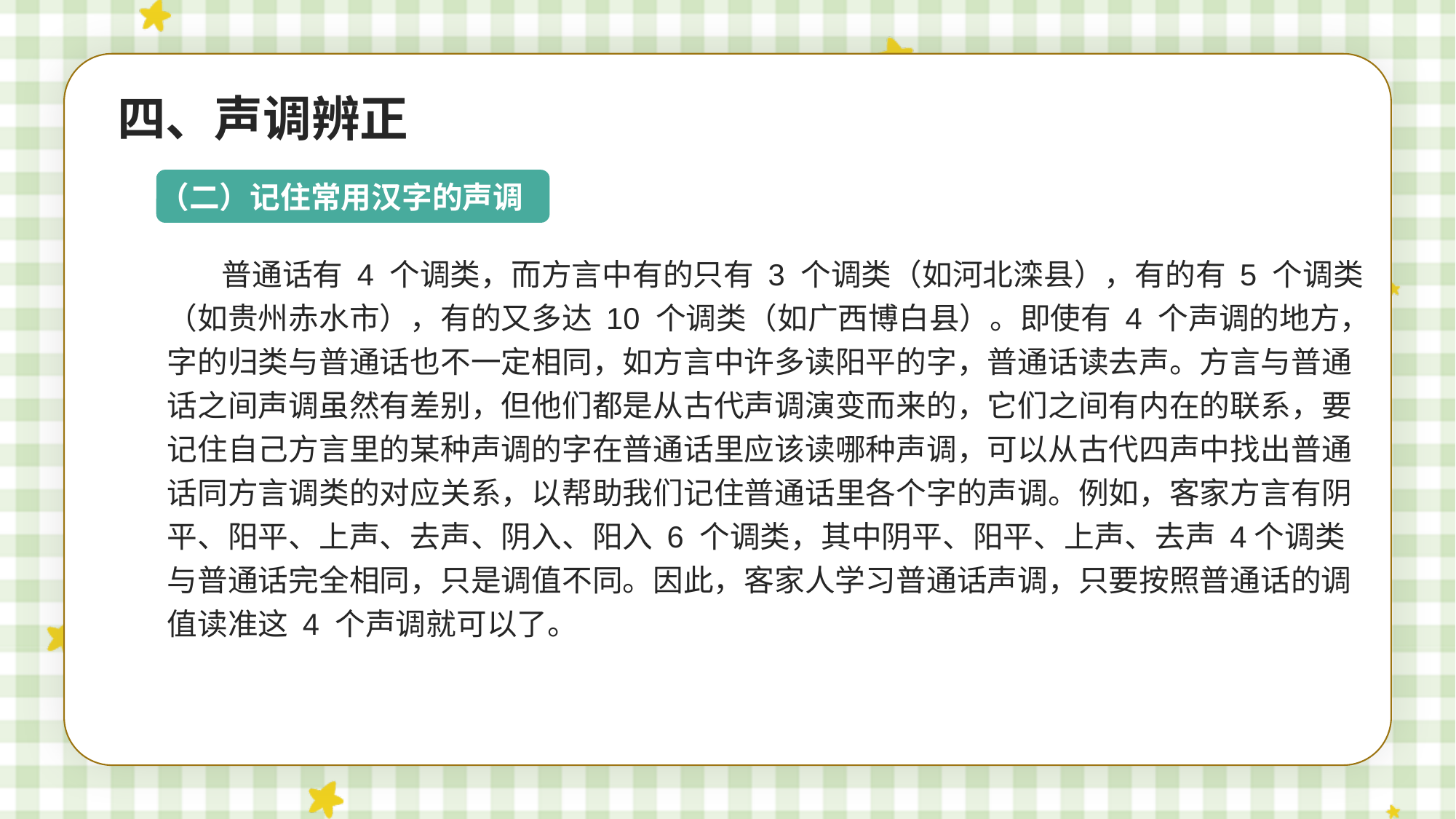

四、声调辨正
（二）记住常用汉字的声调
普通话有 4 个调类，而方言中有的只有 3 个调类（如河北滦县），有的有 5 个调类（如贵州赤水市），有的又多达 10 个调类（如广西博白县）。即使有 4 个声调的地方，字的归类与普通话也不一定相同，如方言中许多读阳平的字，普通话读去声。方言与普通话之间声调虽然有差别，但他们都是从古代声调演变而来的，它们之间有内在的联系，要记住自己方言里的某种声调的字在普通话里应该读哪种声调，可以从古代四声中找出普通话同方言调类的对应关系，以帮助我们记住普通话里各个字的声调。例如，客家方言有阴平、阳平、上声、去声、阴入、阳入 6 个调类，其中阴平、阳平、上声、去声 4个调类与普通话完全相同，只是调值不同。因此，客家人学习普通话声调，只要按照普通话的调值读准这 4 个声调就可以了。